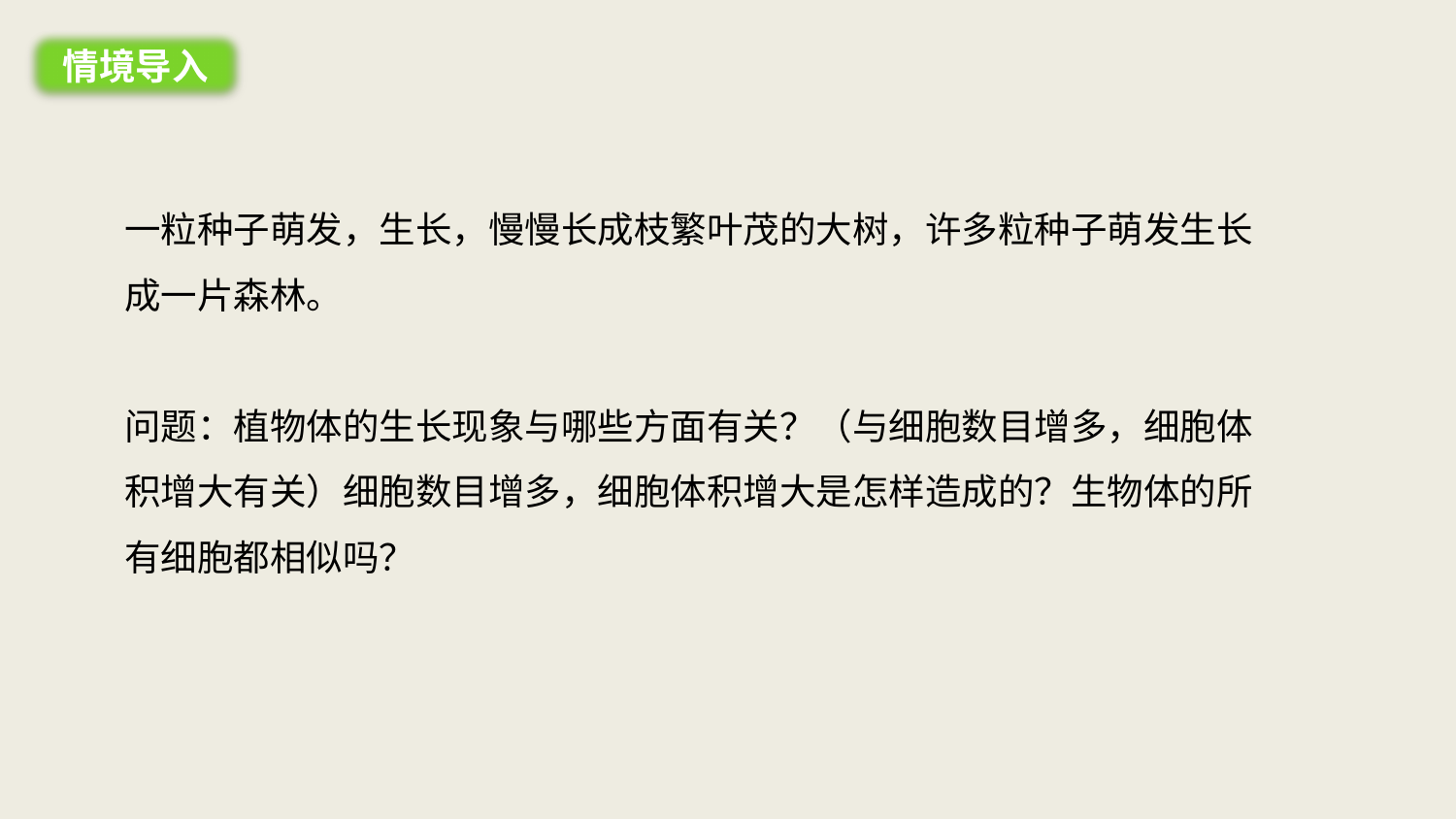

情境导入
一粒种子萌发，生长，慢慢长成枝繁叶茂的大树，许多粒种子萌发生长成一片森林。

问题：植物体的生长现象与哪些方面有关？（与细胞数目增多，细胞体积增大有关）细胞数目增多，细胞体积增大是怎样造成的？生物体的所有细胞都相似吗？